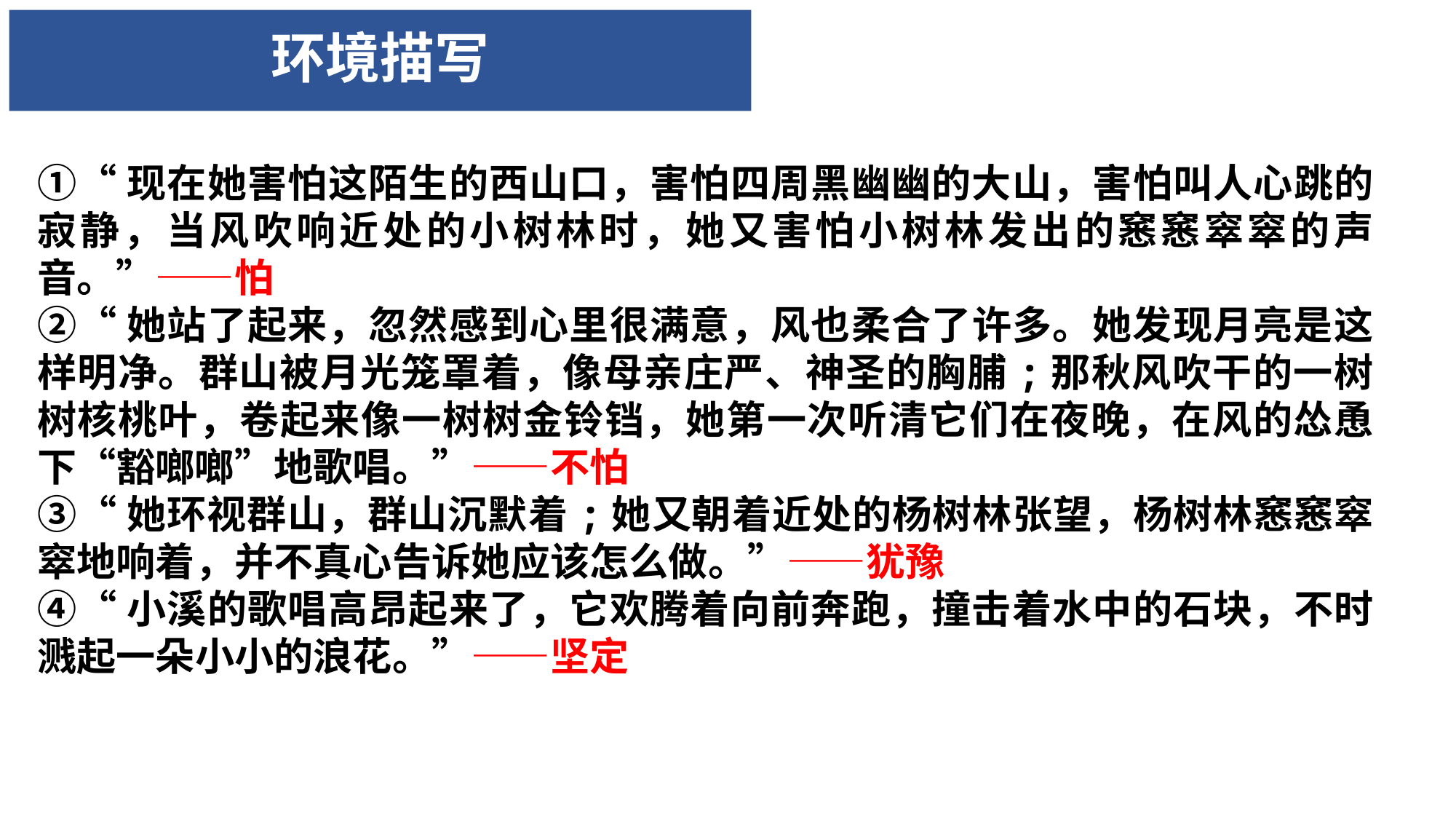

# 环境描写
①“现在她害怕这陌生的西山口，害怕四周黑幽幽的大山，害怕叫人心跳的寂静，当风吹响近处的小树林时，她又害怕小树林发出的窸窸窣窣的声音。”——怕
②“她站了起来，忽然感到心里很满意，风也柔合了许多。她发现月亮是这样明净。群山被月光笼罩着，像母亲庄严、神圣的胸脯;那秋风吹干的一树树核桃叶，卷起来像一树树金铃铛，她第一次听清它们在夜晚，在风的怂恿下“豁啷啷”地歌唱。”——不怕
③“她环视群山，群山沉默着;她又朝着近处的杨树林张望，杨树林窸窸窣窣地响着，并不真心告诉她应该怎么做。”——犹豫
④“小溪的歌唱高昂起来了，它欢腾着向前奔跑，撞击着水中的石块，不时溅起一朵小小的浪花。”——坚定